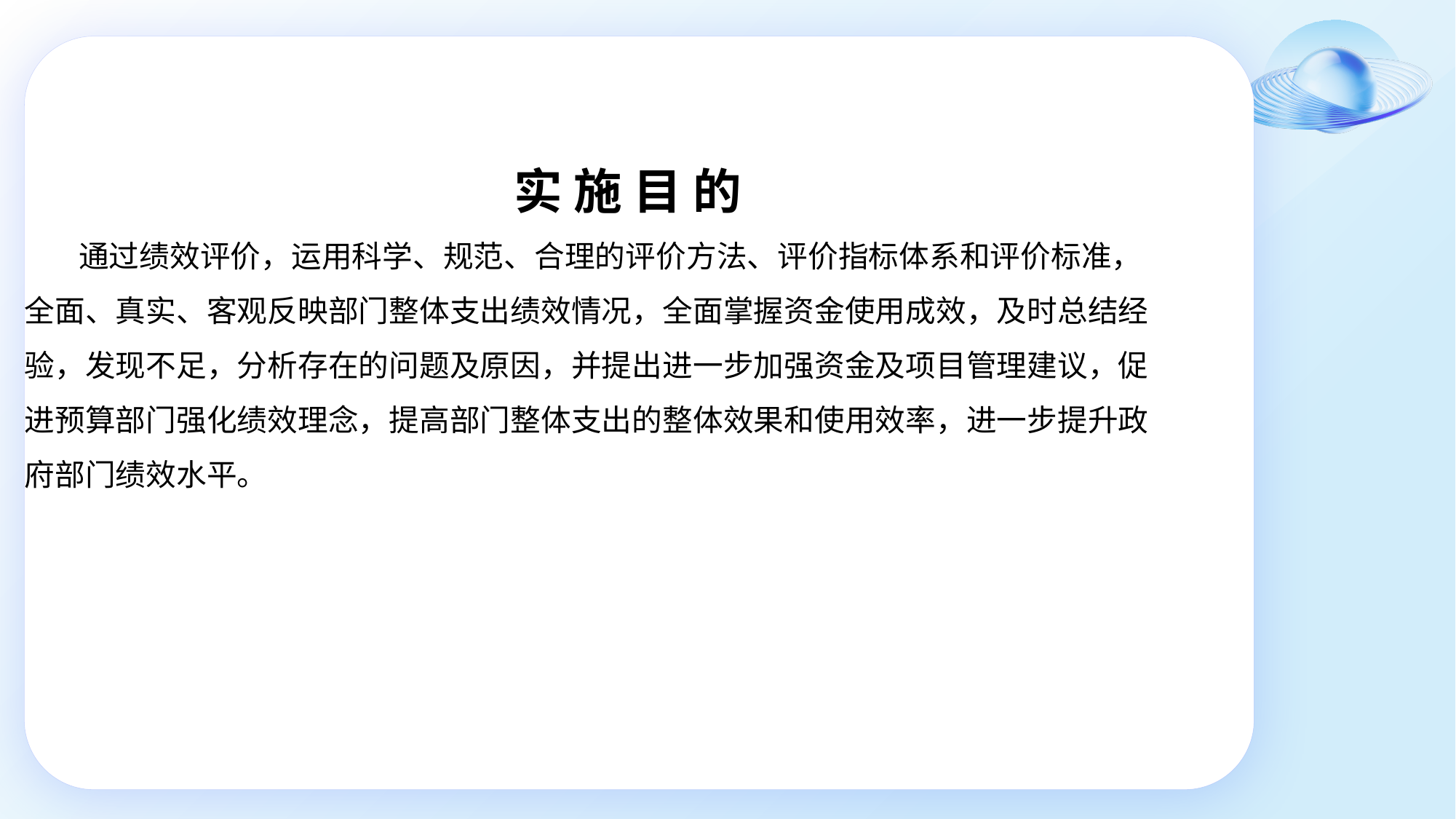

实 施 目 的
       通过绩效评价，运用科学、规范、合理的评价方法、评价指标体系和评价标准，全面、真实、客观反映部门整体支出绩效情况，全面掌握资金使用成效，及时总结经验，发现不足，分析存在的问题及原因，并提出进一步加强资金及项目管理建议，促进预算部门强化绩效理念，提高部门整体支出的整体效果和使用效率，进一步提升政府部门绩效水平。